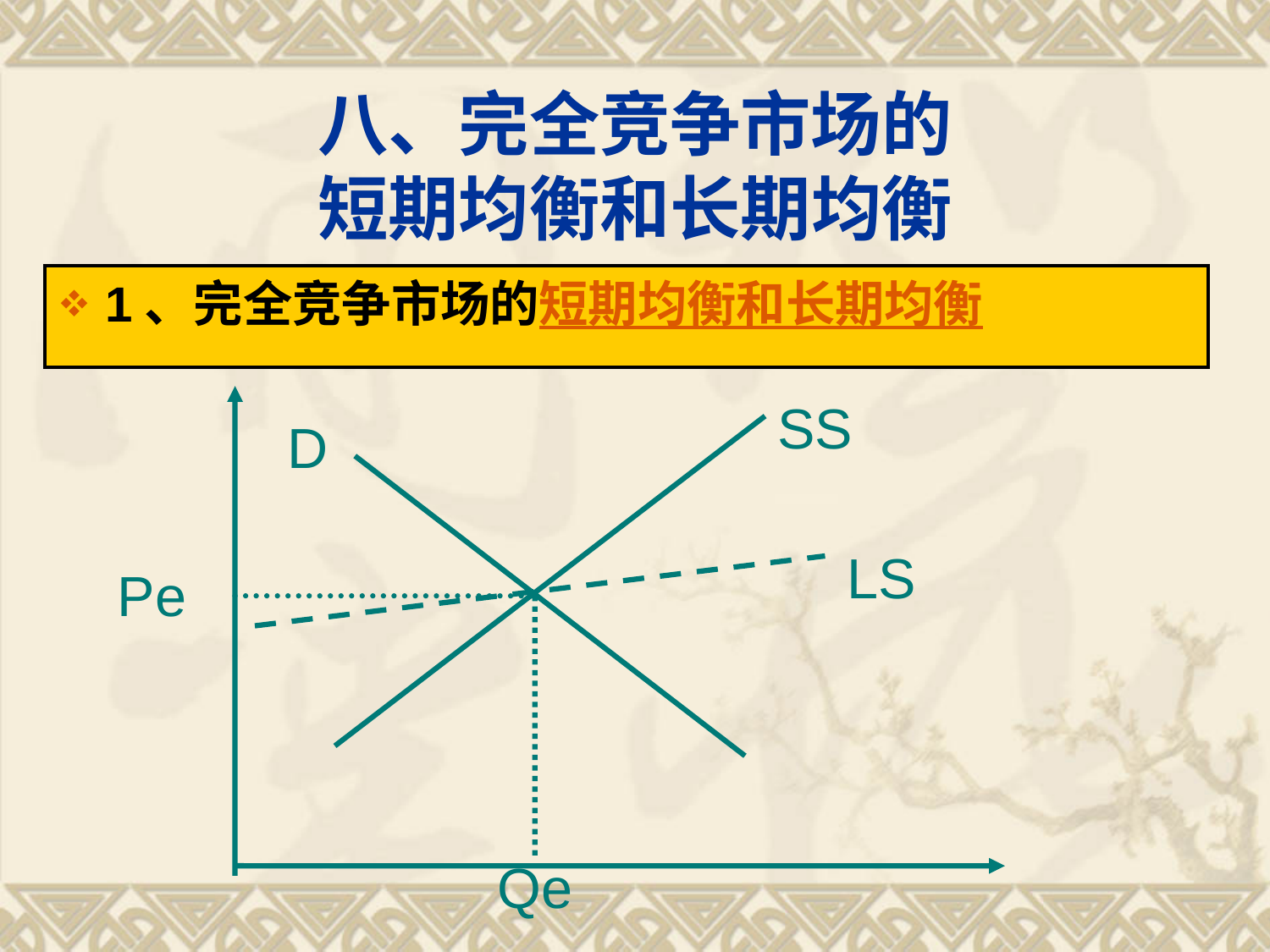

# 八、完全竞争市场的 短期均衡和长期均衡
1、完全竞争市场的短期均衡和长期均衡

SS
D

    Pe
LS

Qe